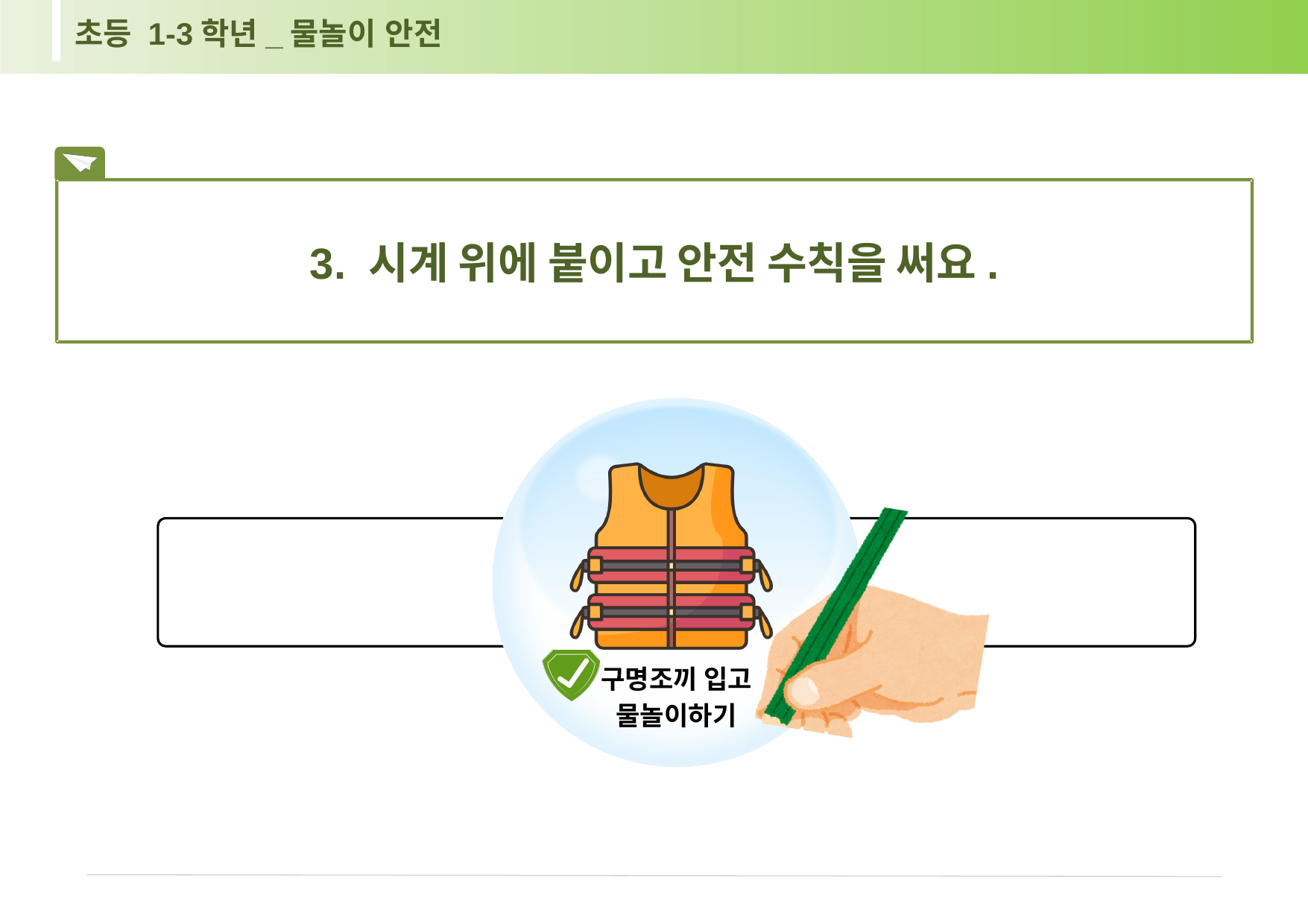

초등 1-3학년_물놀이 안전

3. 시계 위에 붙이고 안전 수칙을 써요.

구명조끼 입고 물놀이하기